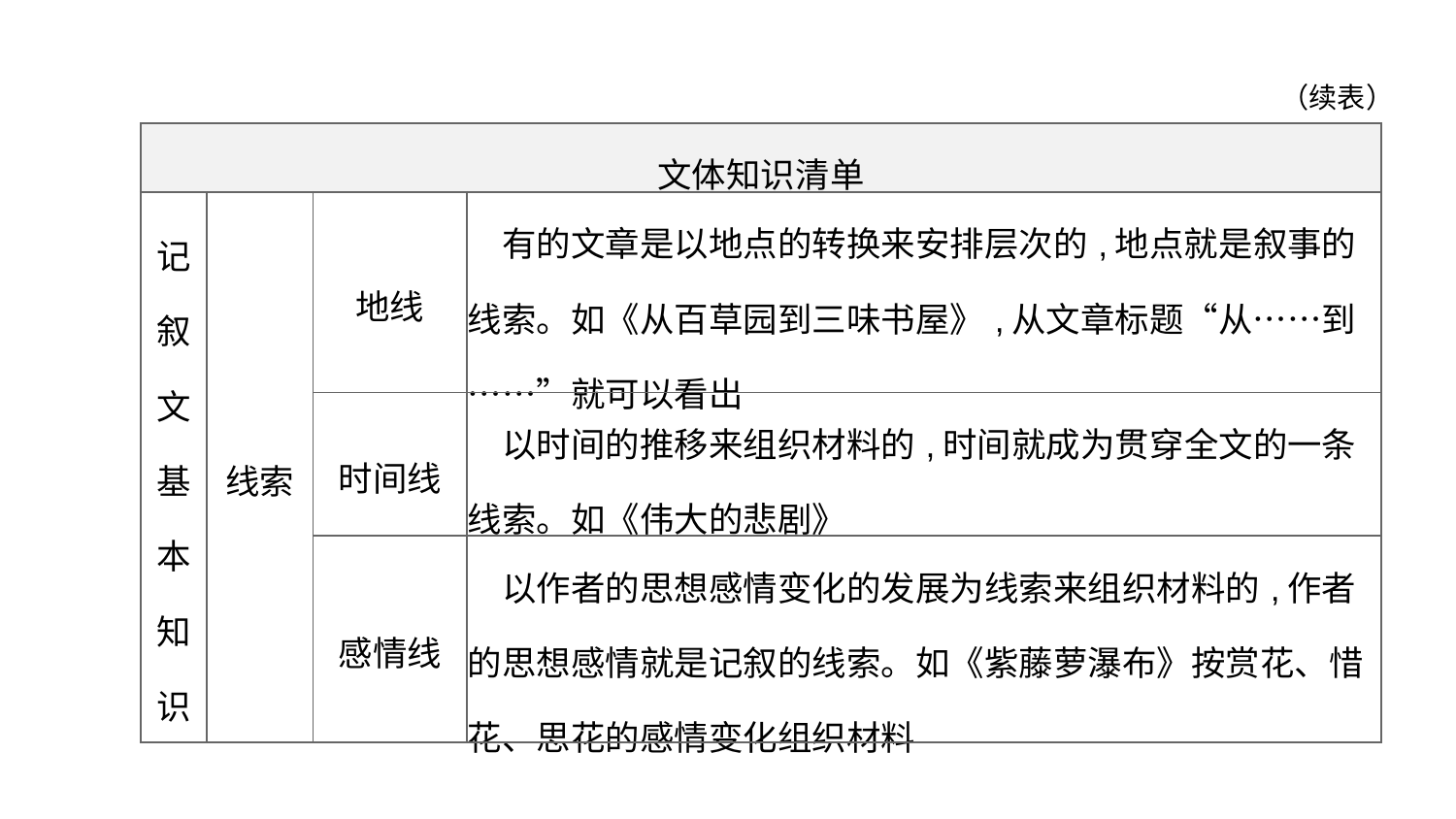

（续表）
| 文体知识清单 |  |  |  |
| --- | --- | --- | --- |
| 记 叙 文 基 本 知 识 | 线索 | 地线 | 有的文章是以地点的转换来安排层次的,地点就是叙事的线索。如《从百草园到三味书屋》,从文章标题“从……到……”就可以看出 |
|  |  | 时间线 | 以时间的推移来组织材料的,时间就成为贯穿全文的一条线索。如《伟大的悲剧》 |
|  |  | 感情线 | 以作者的思想感情变化的发展为线索来组织材料的,作者的思想感情就是记叙的线索。如《紫藤萝瀑布》按赏花、惜花、思花的感情变化组织材料 |